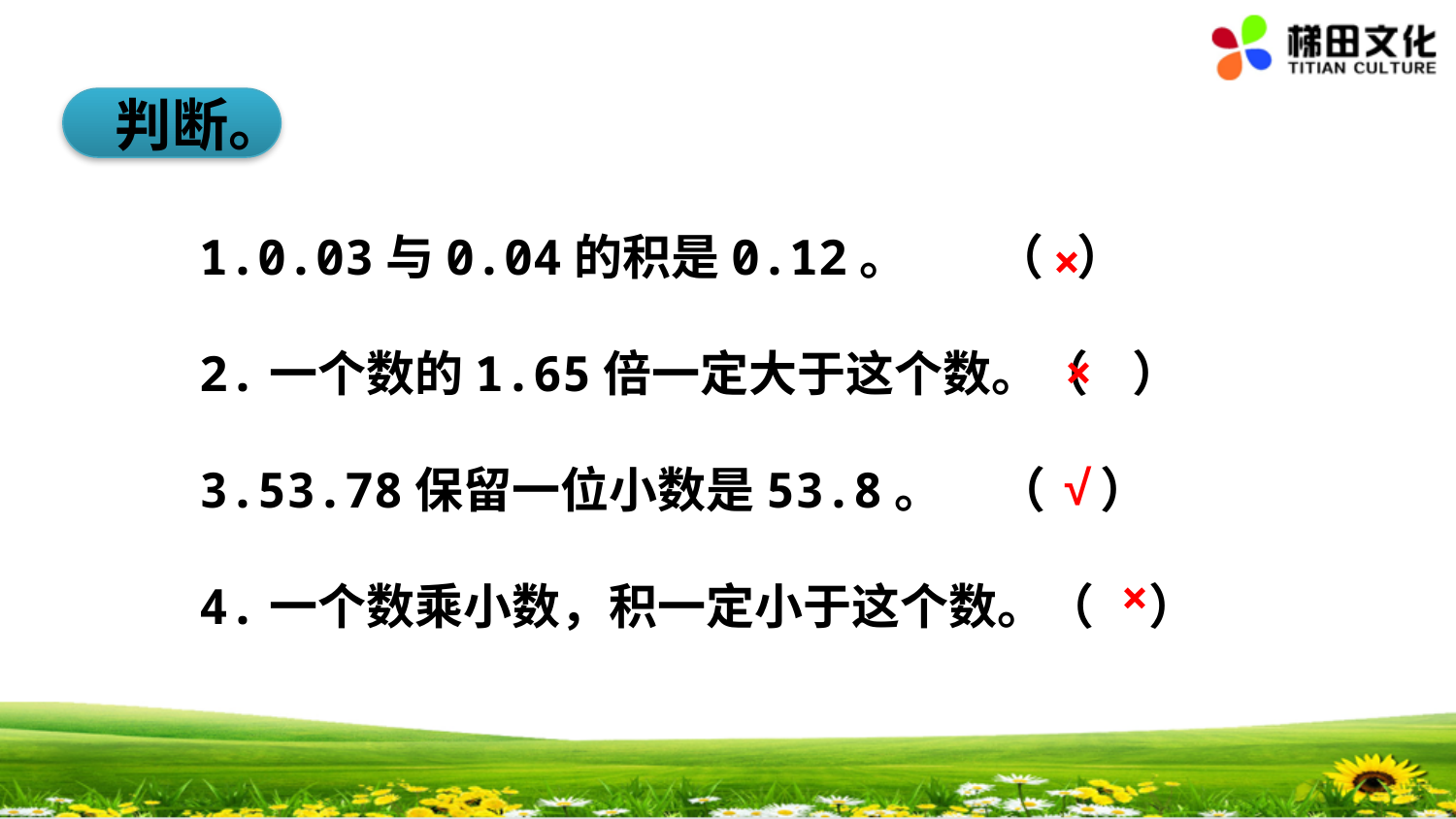

判断。
1.0.03与0.04的积是0.12。        （   ）

2.一个数的1.65倍一定大于这个数。（    ）

3.53.78保留一位小数是53.8。     （     ）

4.一个数乘小数，积一定小于这个数。（     ）
×
×
√
×